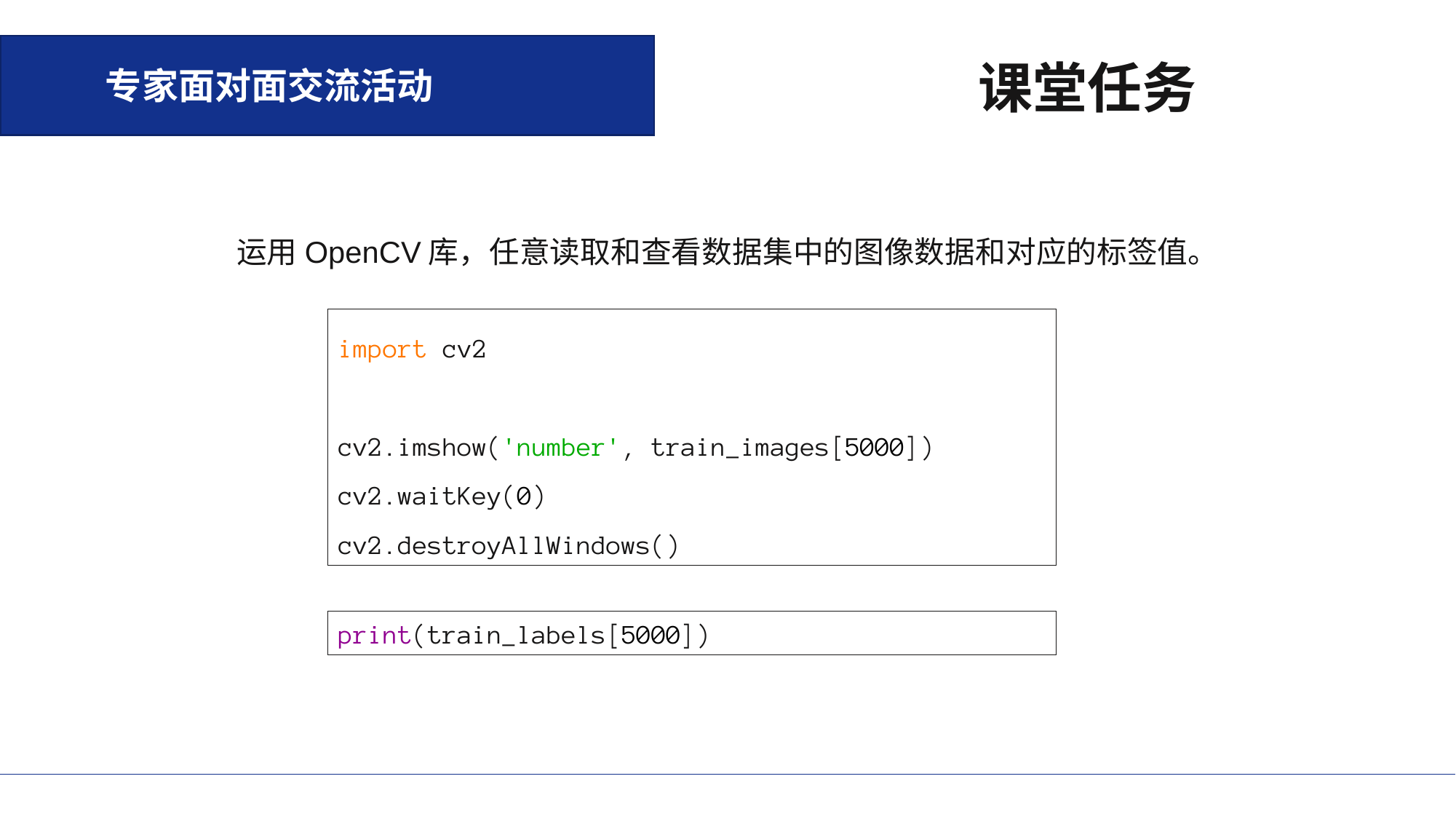

专家面对面交流活动
课堂任务
运用OpenCV库，任意读取和查看数据集中的图像数据和对应的标签值。
import cv2
cv2.imshow('number', train_images[5000])
cv2.waitKey(0)
cv2.destroyAllWindows()
print(train_labels[5000])